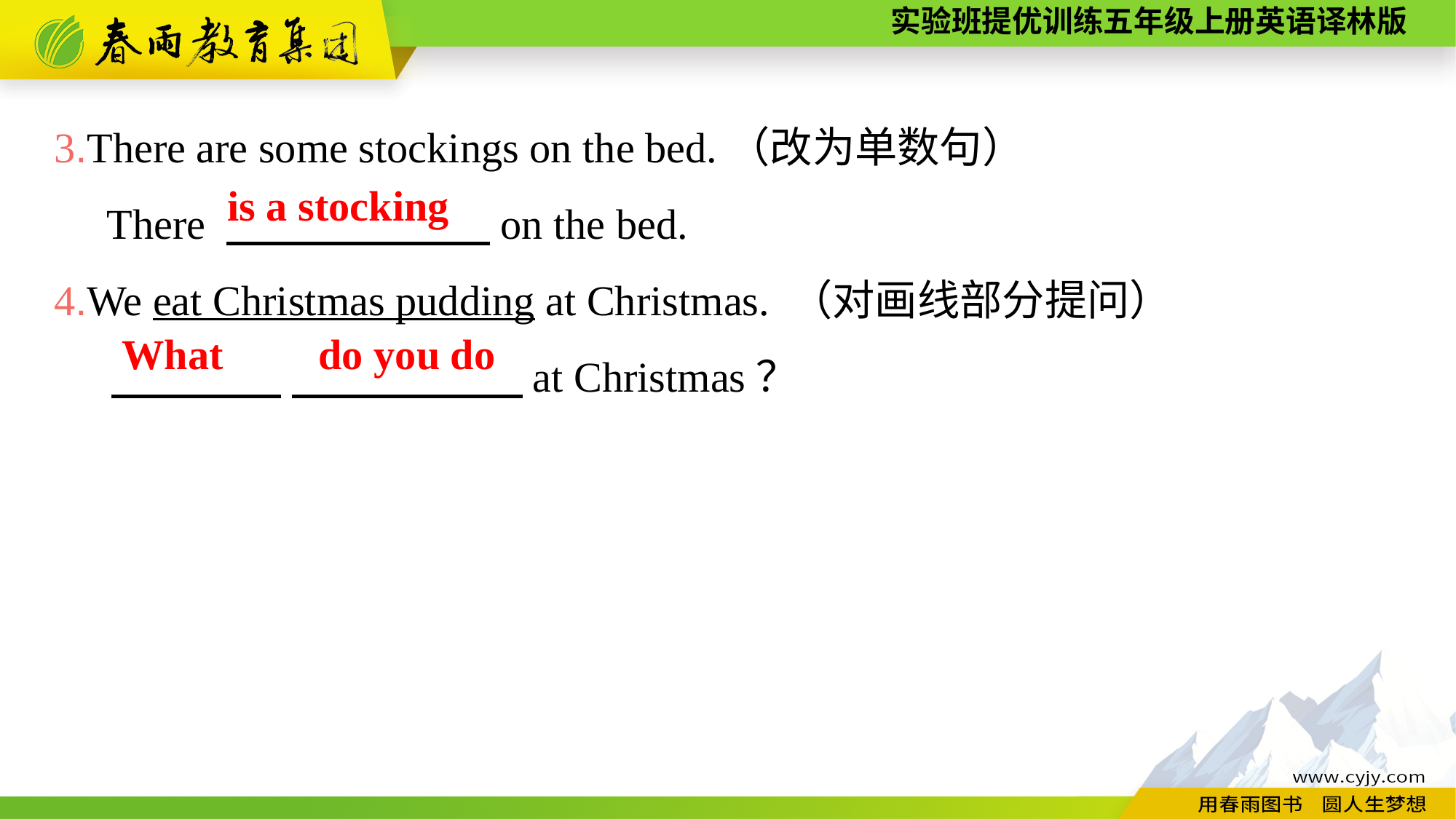

3.There are some stockings on the bed.（改为单数句）
     There 　　　　　 　on the bed.
4.We eat Christmas pudding at Christmas. （对画线部分提问）
     　　　　 　　　　  　at Christmas？
is a stocking
What         do you do